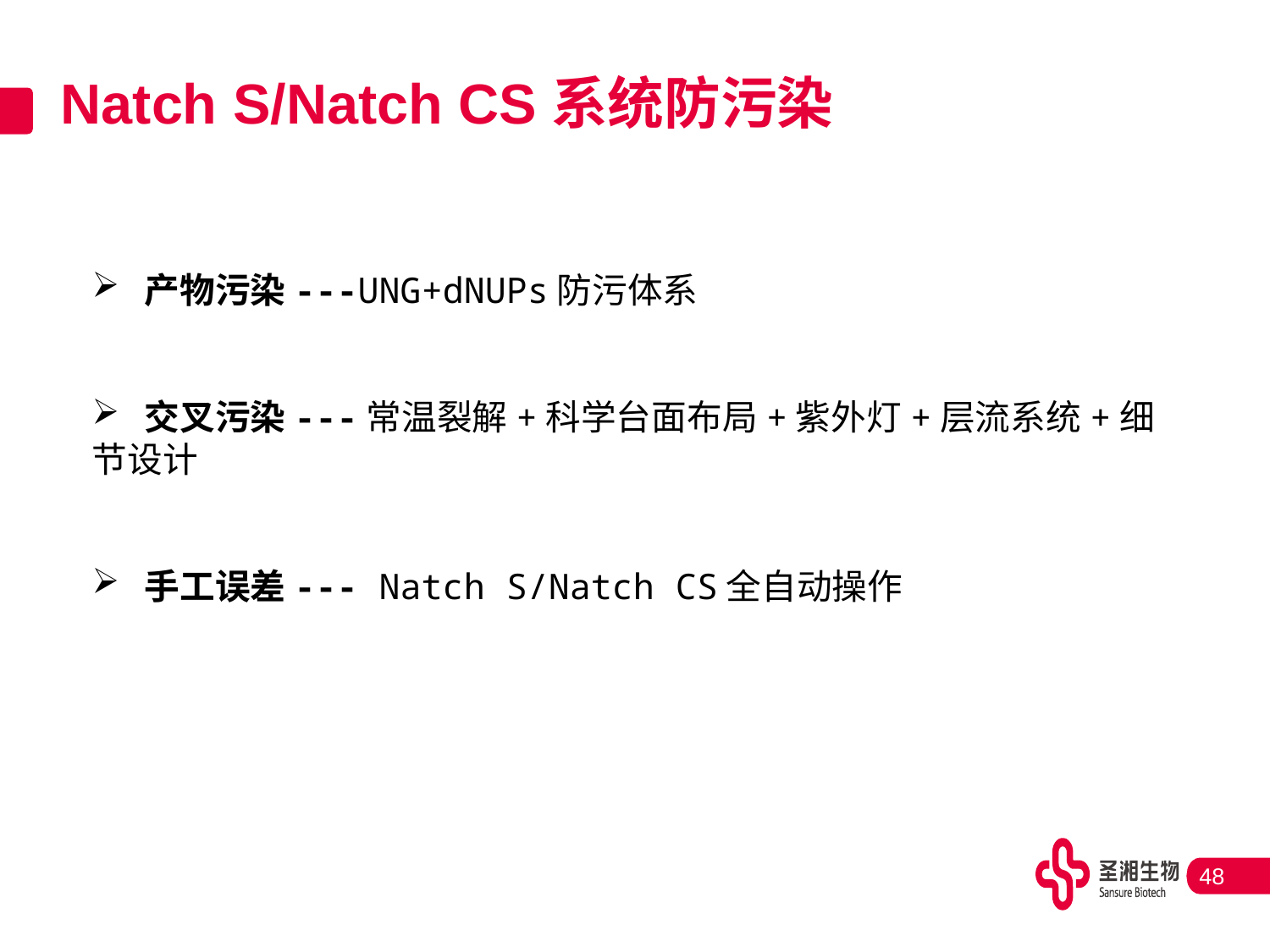

# Natch S/Natch CS系统防污染

  产物污染---UNG+dNUPs防污体系

  交叉污染---常温裂解+科学台面布局+紫外灯+层流系统+细节设计

  手工误差--- Natch S/Natch CS全自动操作